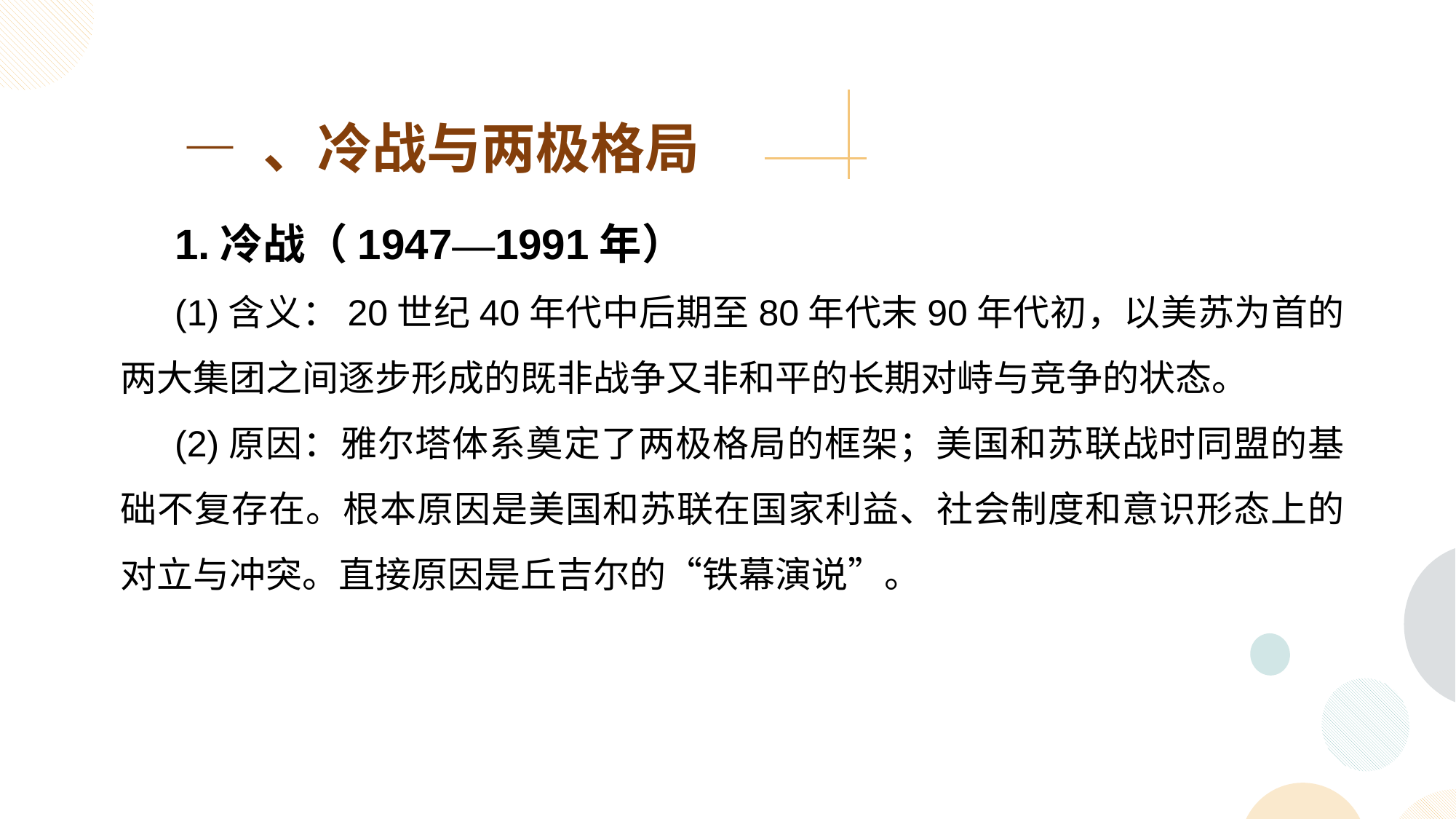

— 、冷战与两极格局
1.冷战（1947—1991年）
(1)含义：20世纪40年代中后期至80年代末90年代初，以美苏为首的两大集团之间逐步形成的既非战争又非和平的长期对峙与竞争的状态。
(2)原因：雅尔塔体系奠定了两极格局的框架；美国和苏联战时同盟的基础不复存在。根本原因是美国和苏联在国家利益、社会制度和意识形态上的对立与冲突。直接原因是丘吉尔的“铁幕演说”。